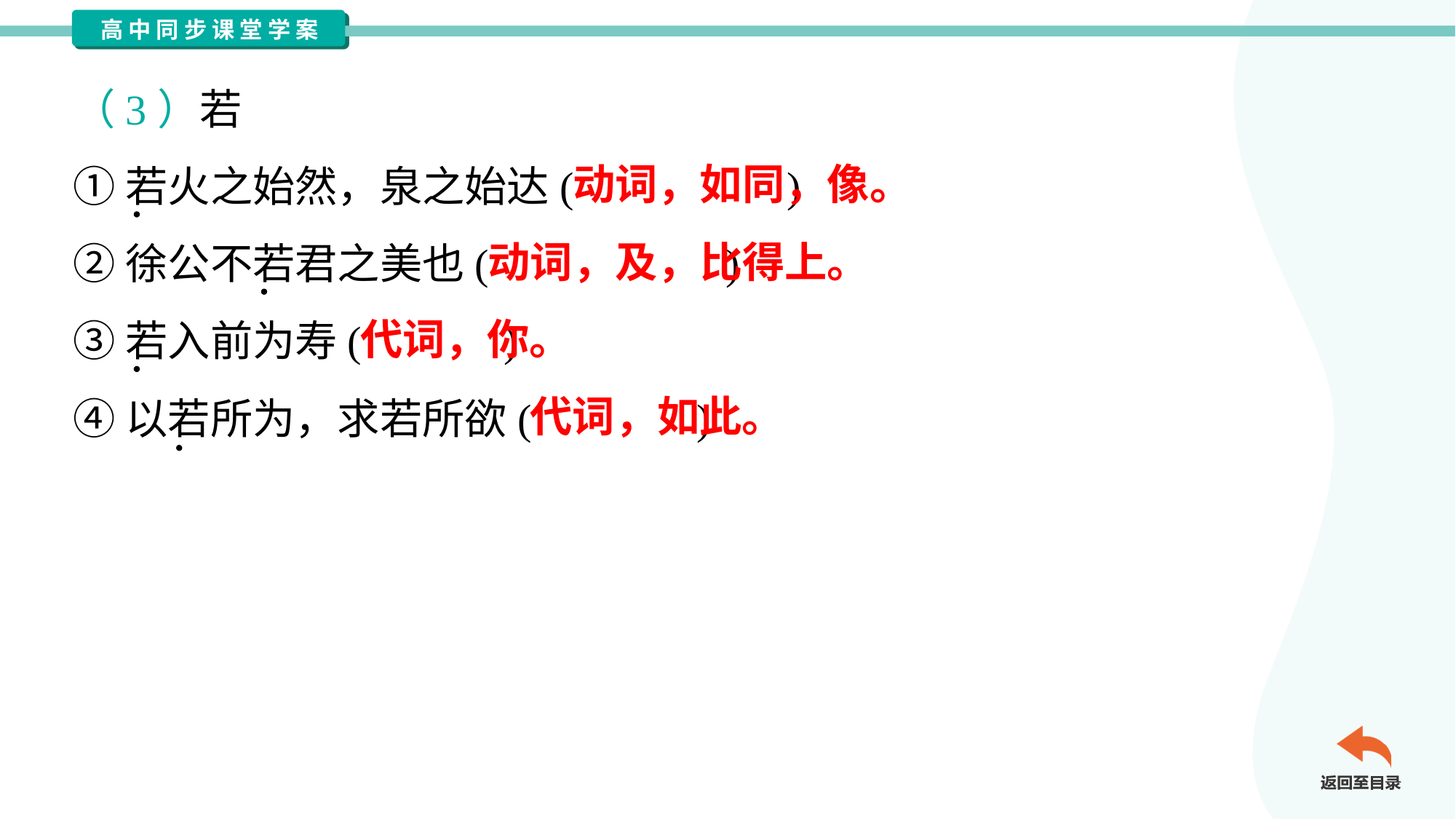

（3）若
①若火之始然，泉之始达(                  )
②徐公不若君之美也(                    )
③若入前为寿(            )
④以若所为，求若所欲(              )
动词，如同，像。
动词，及，比得上。

代词，你。

代词，如此。